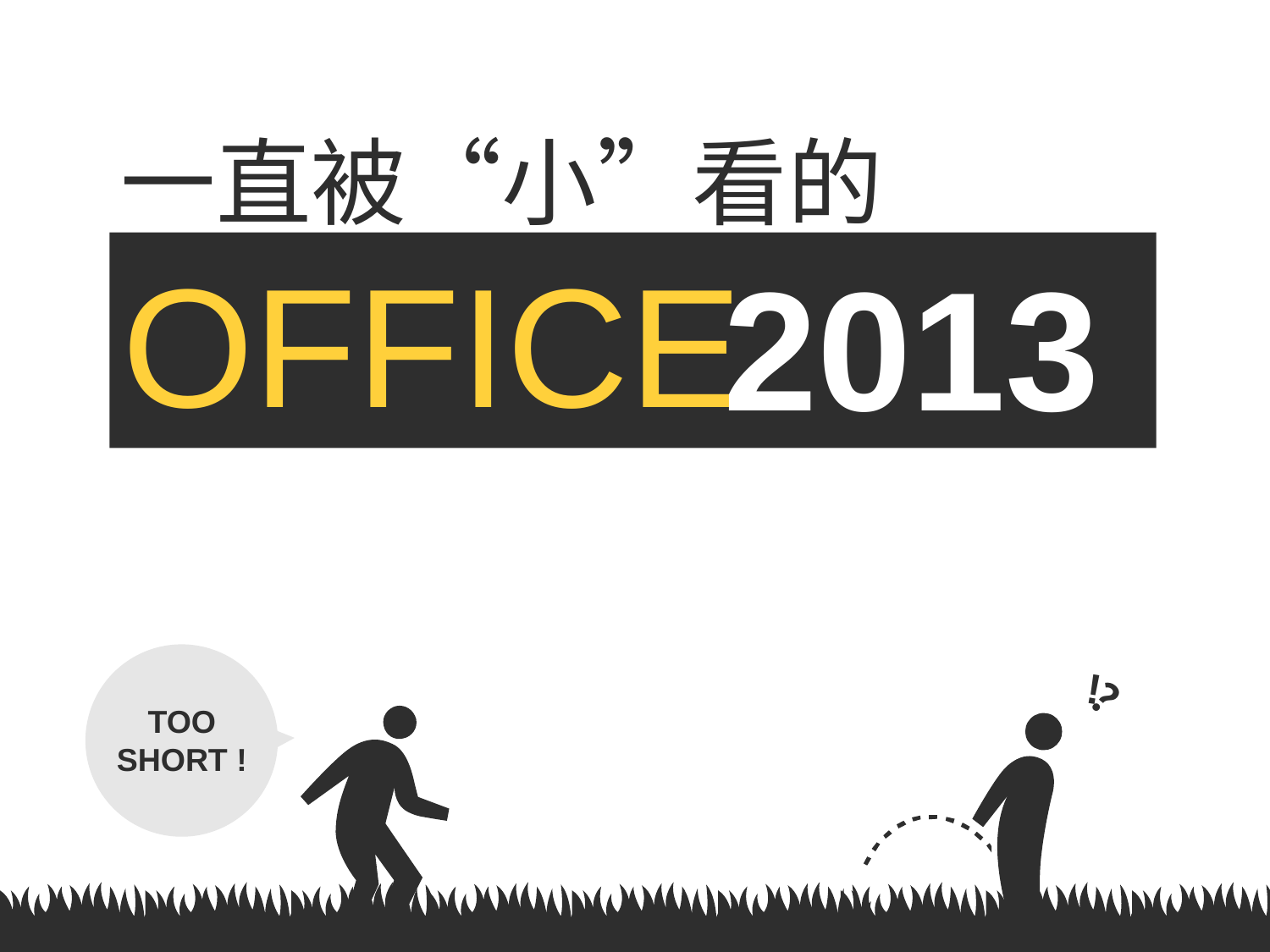

一直被“小”看的
OFFICE
2013

!
？
TOO
SHORT !